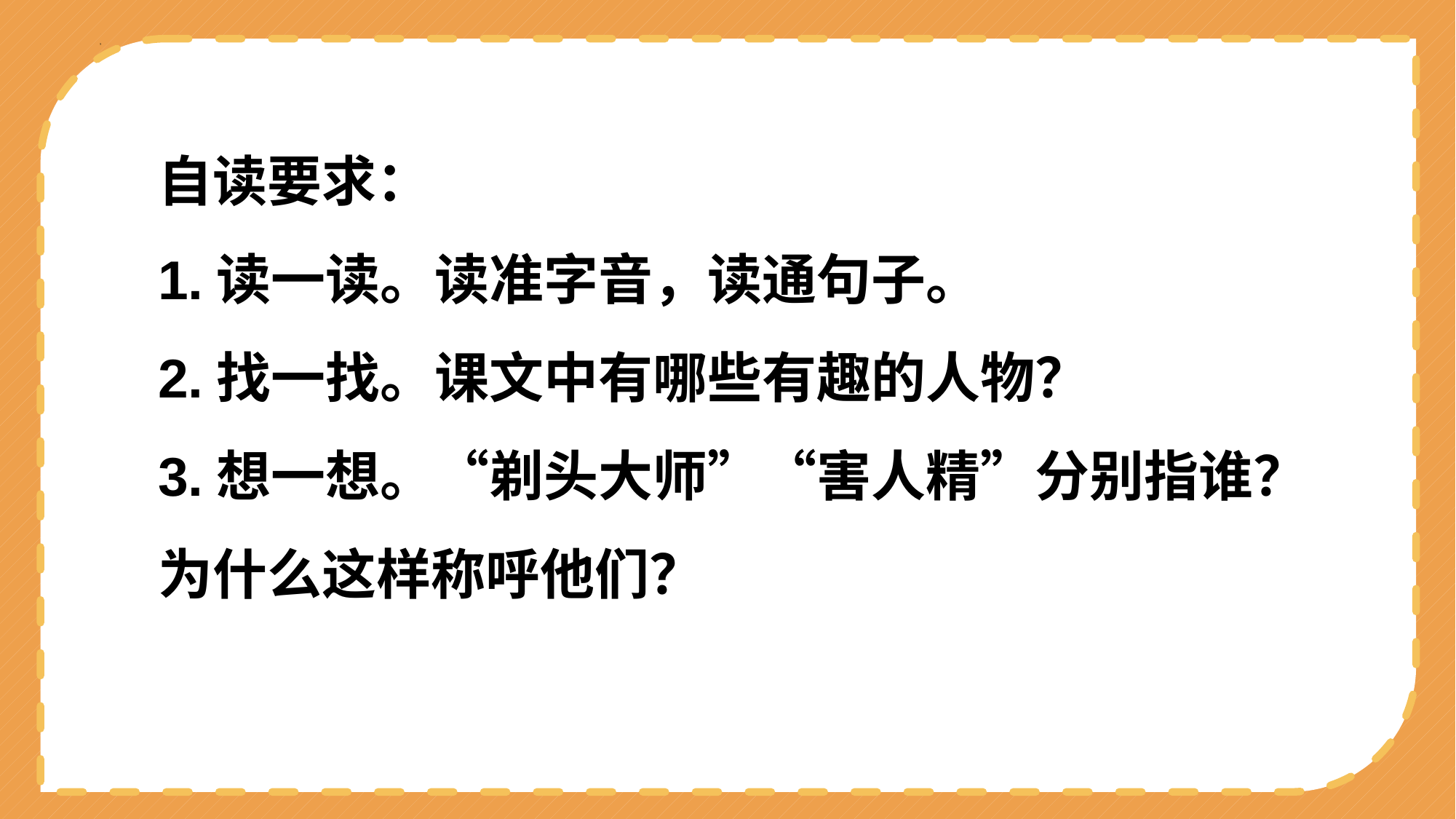

自读要求：
1.读一读。读准字音，读通句子。
2.找一找。课文中有哪些有趣的人物？
3.想一想。“剃头大师”“害人精”分别指谁？为什么这样称呼他们？